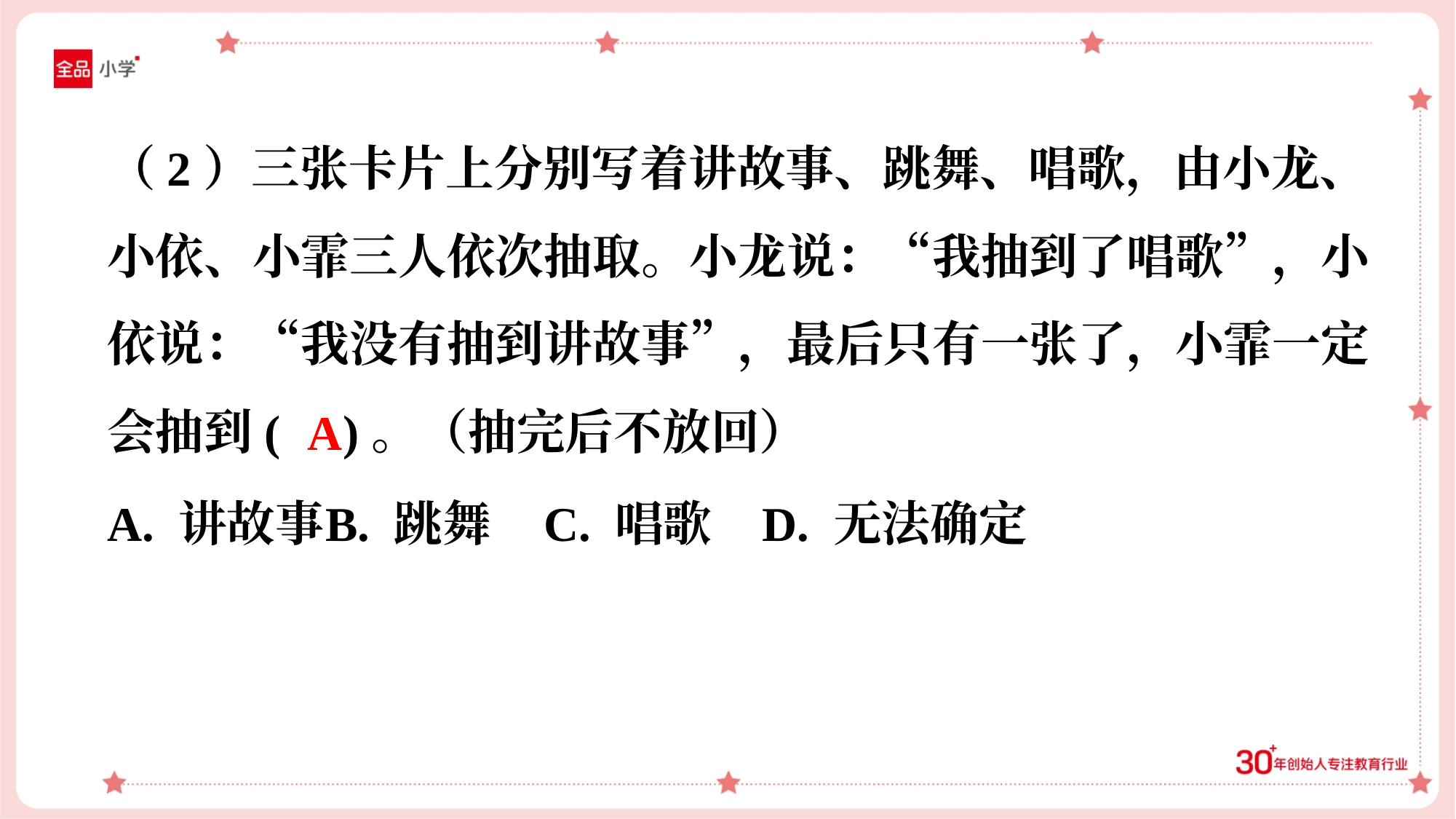

（2）三张卡片上分别写着讲故事、跳舞、唱歌，由小龙、
小依、小霏三人依次抽取。小龙说：“我抽到了唱歌”，小
依说：“我没有抽到讲故事”，最后只有一张了，小霏一定
会抽到(     )。（抽完后不放回）
A
A. 讲故事	B. 跳舞	C. 唱歌	D. 无法确定